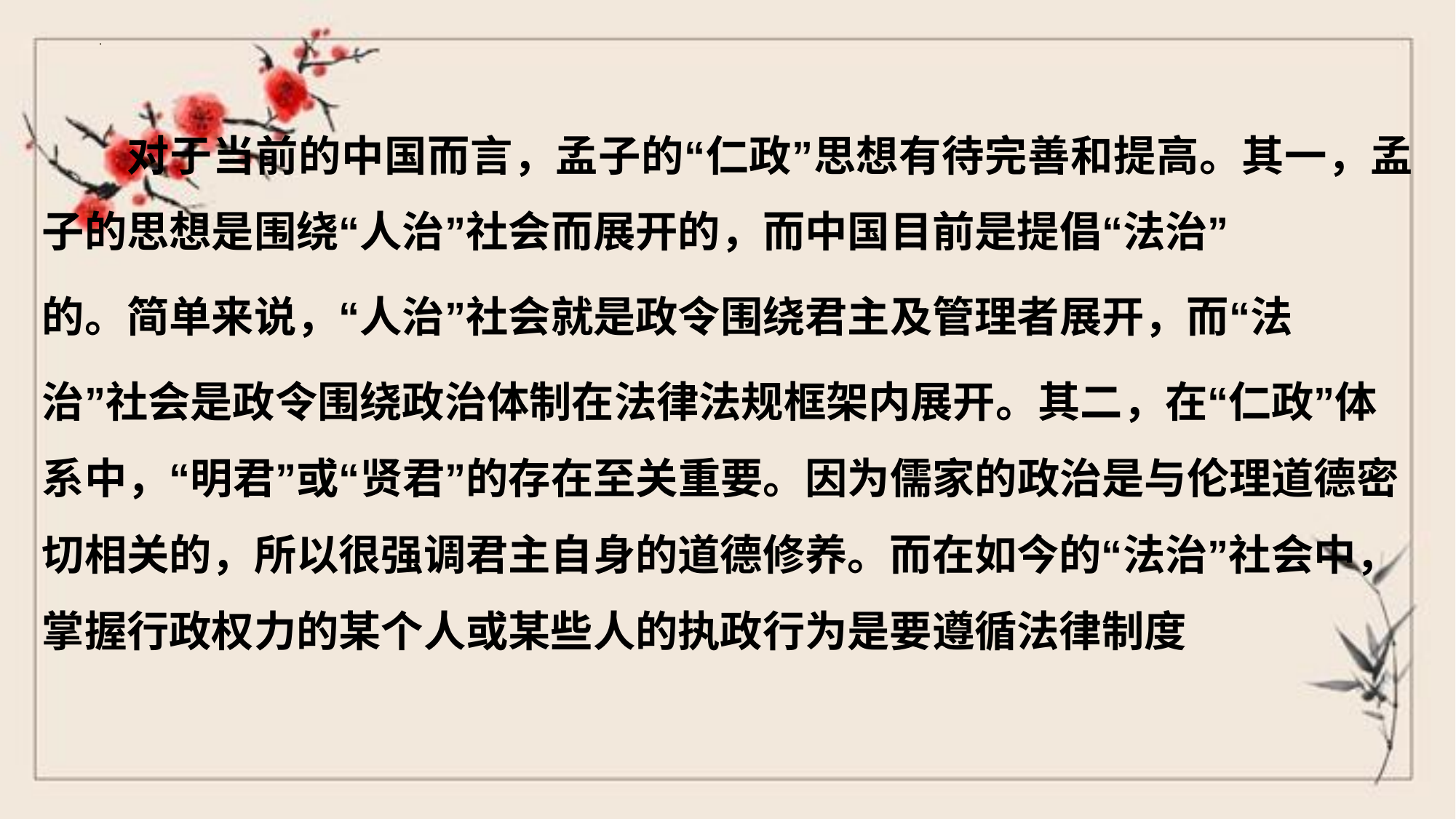

对于当前的中国而言，孟子的“仁政”思想有待完善和提高。其一，孟子的思想是围绕“人治”社会而展开的，而中国目前是提倡“法治”
的。简单来说，“人治”社会就是政令围绕君主及管理者展开，而“法
治”社会是政令围绕政治体制在法律法规框架内展开。其二，在“仁政”体系中，“明君”或“贤君”的存在至关重要。因为儒家的政治是与伦理道德密切相关的，所以很强调君主自身的道德修养。而在如今的“法治”社会中，掌握行政权力的某个人或某些人的执政行为是要遵循法律制度